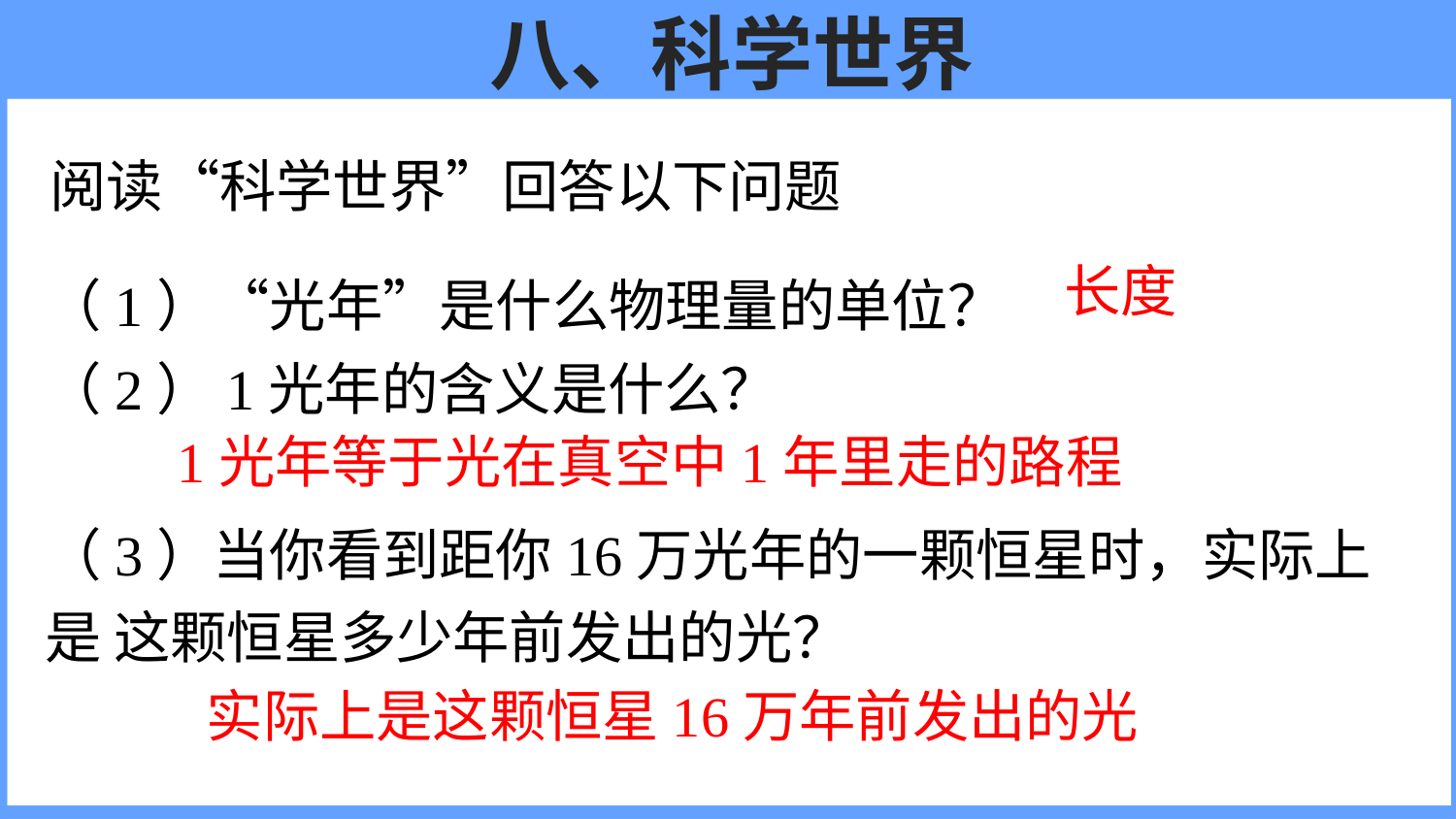

# 八、科学世界
阅读“科学世界”回答以下问题
（1）“光年”是什么物理量的单位？
（2）1光年的含义是什么？

（3）当你看到距你16万光年的一颗恒星时，实际上是 这颗恒星多少年前发出的光？
长度
1光年等于光在真空中1年里走的路程
实际上是这颗恒星16万年前发出的光